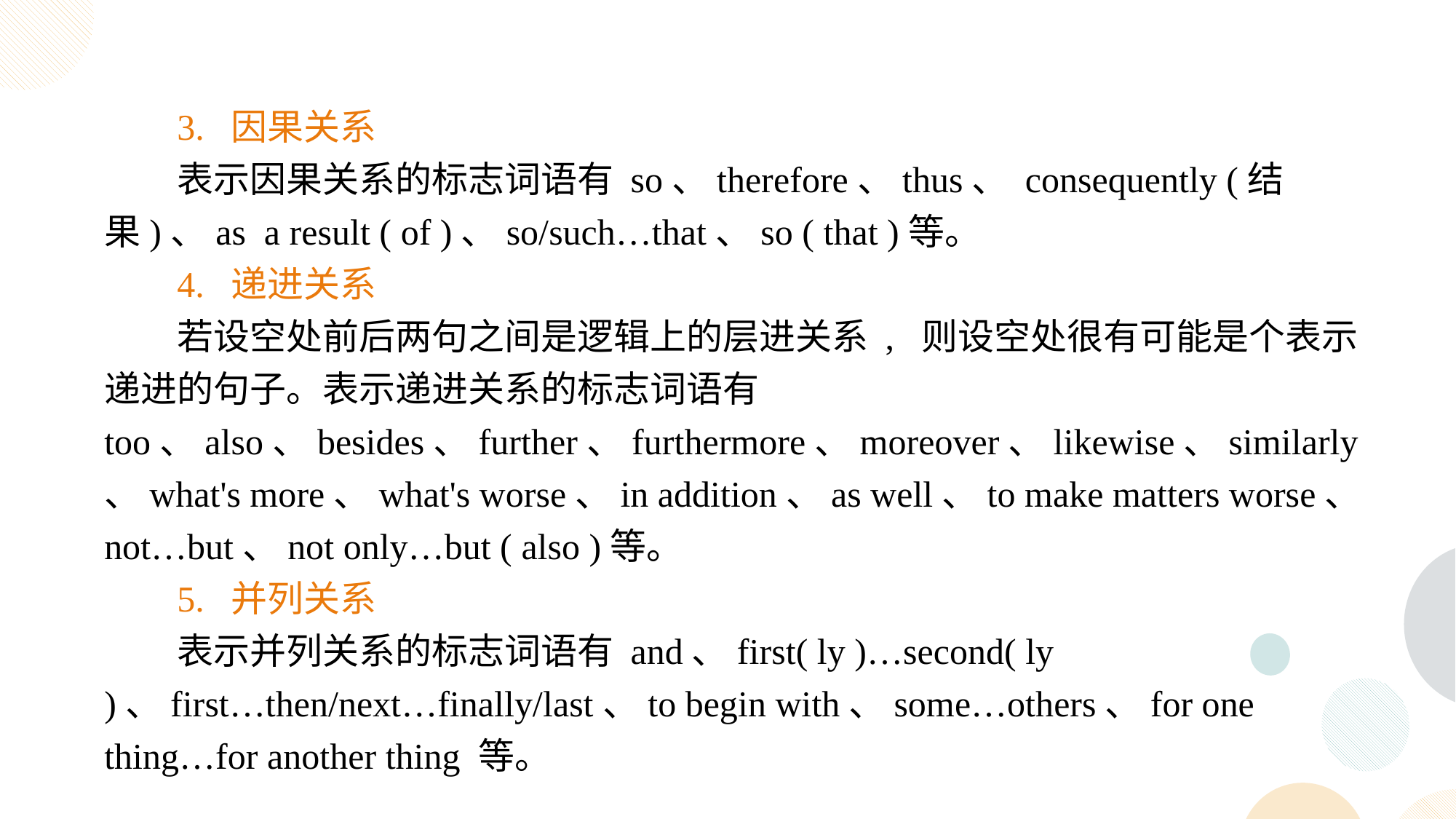

3.  因果关系
表示因果关系的标志词语有 so、therefore、thus、 consequently (结果)、as  a result ( of )、so/such…that、so ( that )等。
4.  递进关系
若设空处前后两句之间是逻辑上的层进关系 ,  则设空处很有可能是个表示递进的句子。表示递进关系的标志词语有 too、also、besides、further、furthermore、moreover、likewise、similarly、what's more、what's worse、in addition、as well、to make matters worse、not…but、not only…but ( also )等。
5.  并列关系
表示并列关系的标志词语有 and、first( ly )…second( ly )、first…then/next…finally/last、to begin with、some…others、for one thing…for another thing 等。